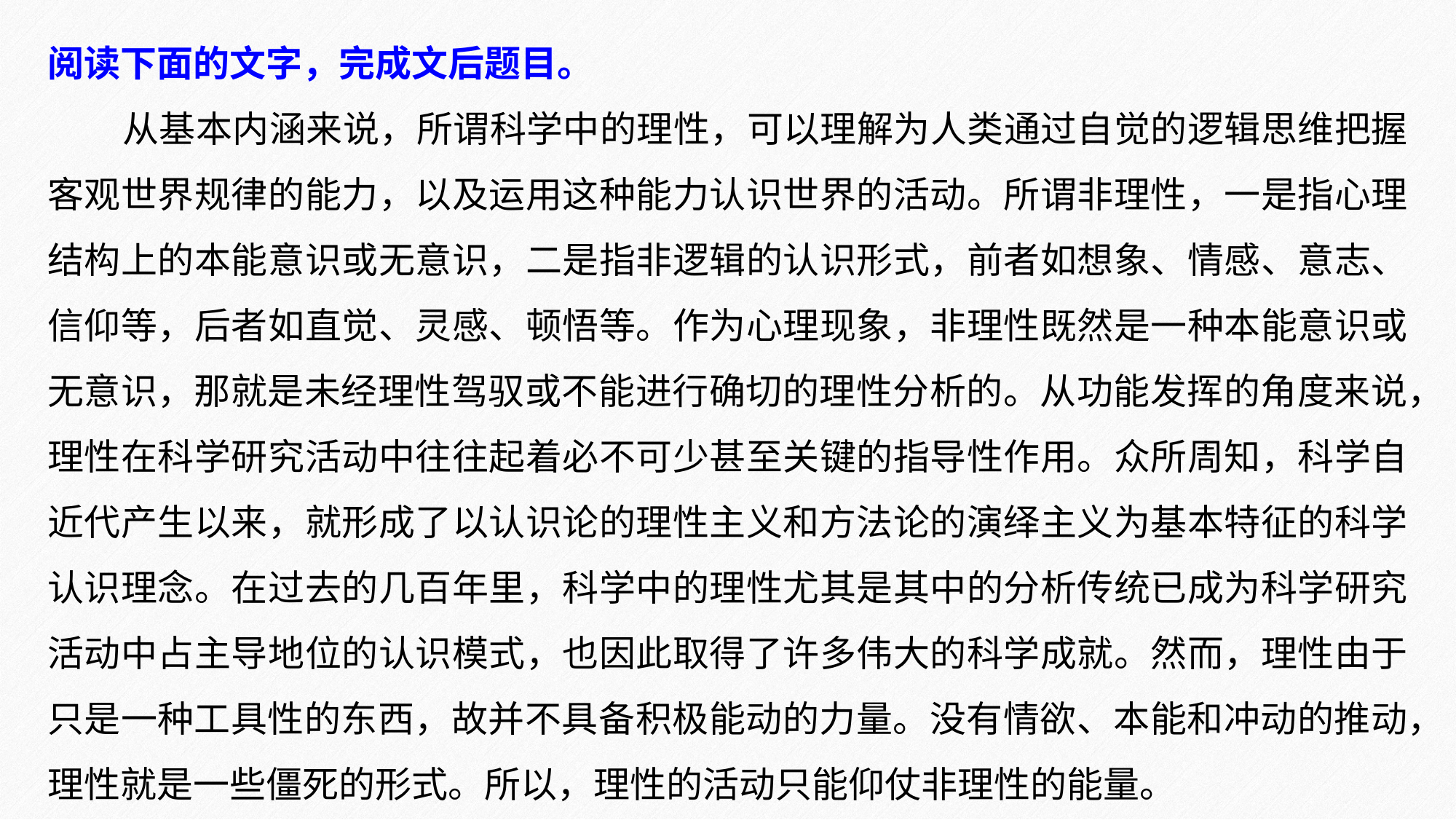

阅读下面的文字，完成文后题目。
从基本内涵来说，所谓科学中的理性，可以理解为人类通过自觉的逻辑思维把握客观世界规律的能力，以及运用这种能力认识世界的活动。所谓非理性，一是指心理结构上的本能意识或无意识，二是指非逻辑的认识形式，前者如想象、情感、意志、信仰等，后者如直觉、灵感、顿悟等。作为心理现象，非理性既然是一种本能意识或无意识，那就是未经理性驾驭或不能进行确切的理性分析的。从功能发挥的角度来说，理性在科学研究活动中往往起着必不可少甚至关键的指导性作用。众所周知，科学自近代产生以来，就形成了以认识论的理性主义和方法论的演绎主义为基本特征的科学认识理念。在过去的几百年里，科学中的理性尤其是其中的分析传统已成为科学研究活动中占主导地位的认识模式，也因此取得了许多伟大的科学成就。然而，理性由于只是一种工具性的东西，故并不具备积极能动的力量。没有情欲、本能和冲动的推动，理性就是一些僵死的形式。所以，理性的活动只能仰仗非理性的能量。